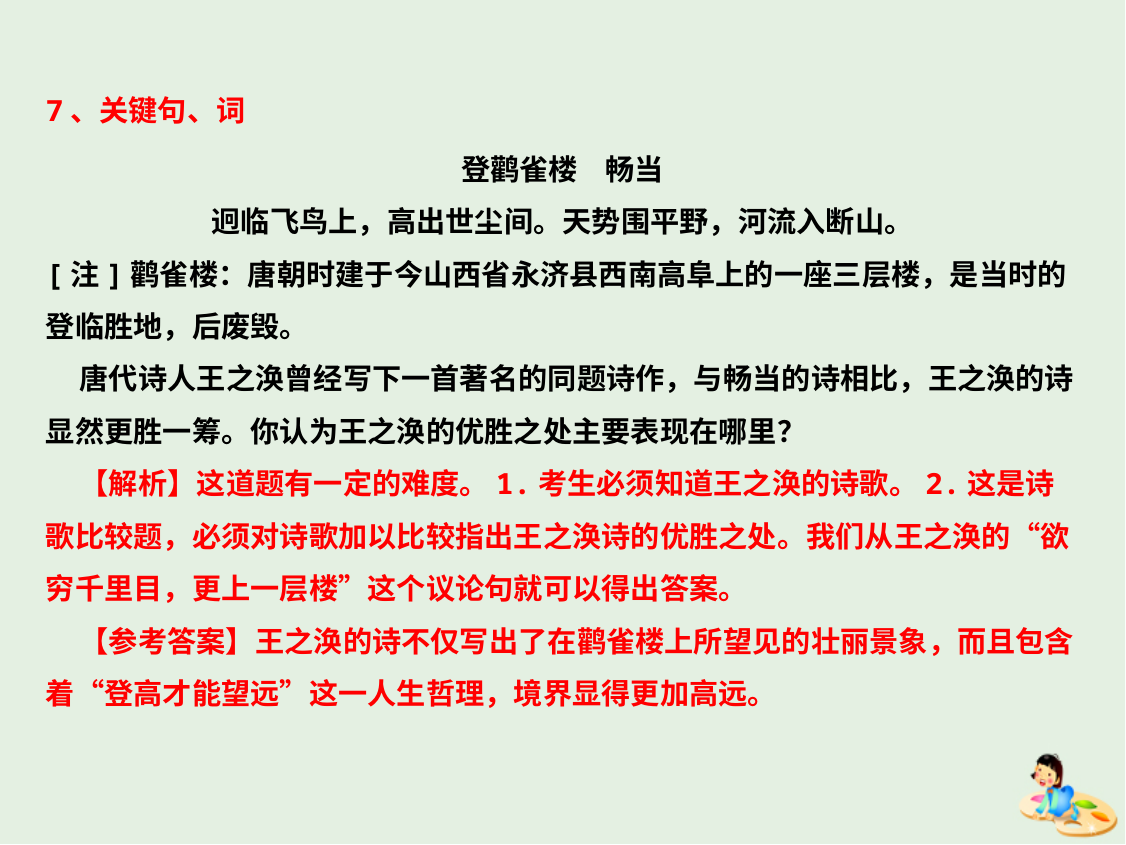

7、关键句、词
登鹳雀楼    畅当
迥临飞鸟上，高出世尘间。天势围平野，河流入断山。
[注]鹳雀楼：唐朝时建于今山西省永济县西南高阜上的一座三层楼，是当时的登临胜地，后废毁。
    唐代诗人王之涣曾经写下一首著名的同题诗作，与畅当的诗相比，王之涣的诗显然更胜一筹。你认为王之涣的优胜之处主要表现在哪里？
    【解析】这道题有一定的难度。1.考生必须知道王之涣的诗歌。2.这是诗歌比较题，必须对诗歌加以比较指出王之涣诗的优胜之处。我们从王之涣的“欲穷千里目，更上一层楼”这个议论句就可以得出答案。
    【参考答案】王之涣的诗不仅写出了在鹳雀楼上所望见的壮丽景象，而且包含着“登高才能望远”这一人生哲理，境界显得更加高远。